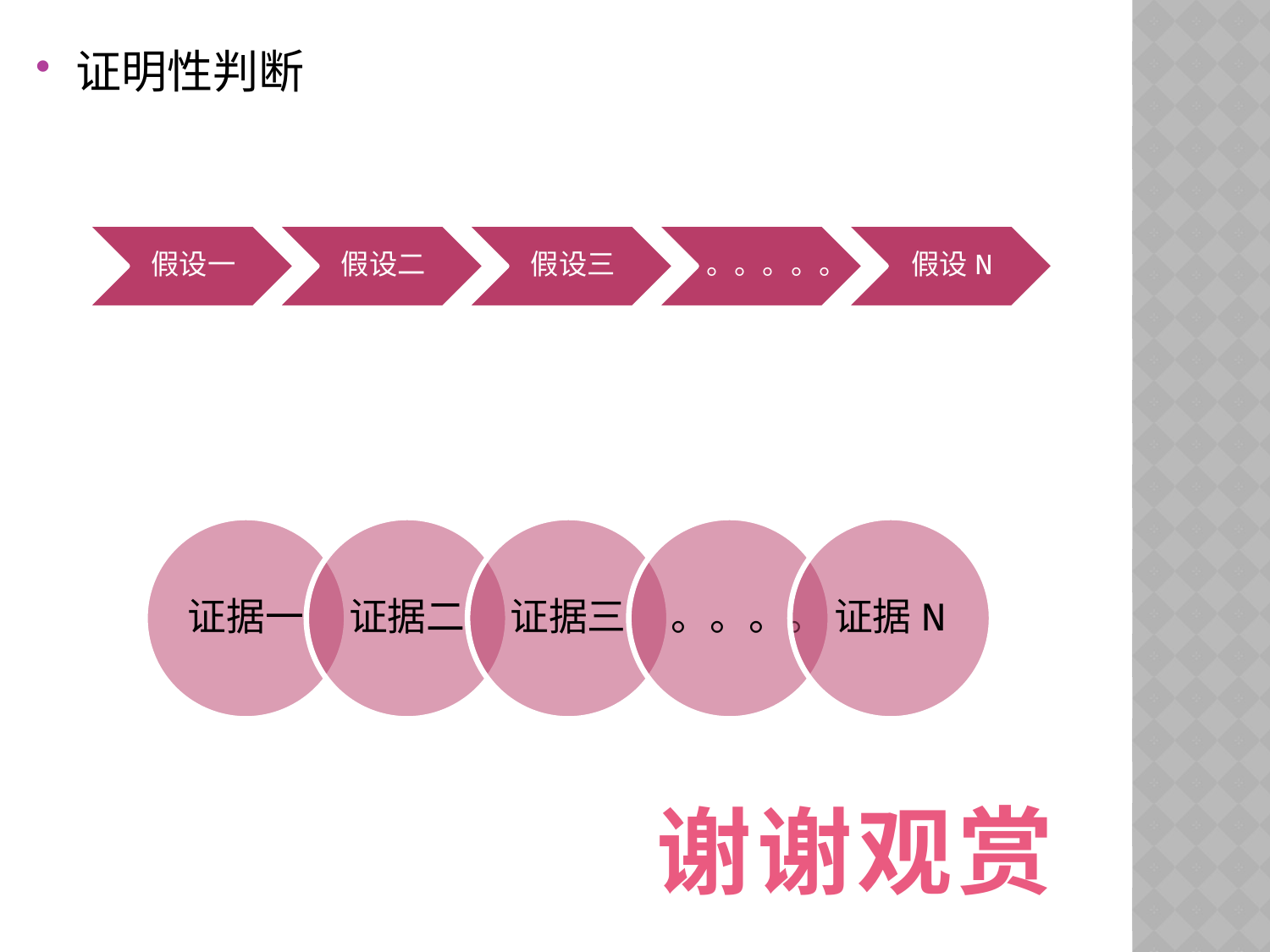

证明性判断

假设一
假设二
假设三
。。。。。
假设N
证据一
证据二
证据三
。。。。
证据N
谢谢观赏